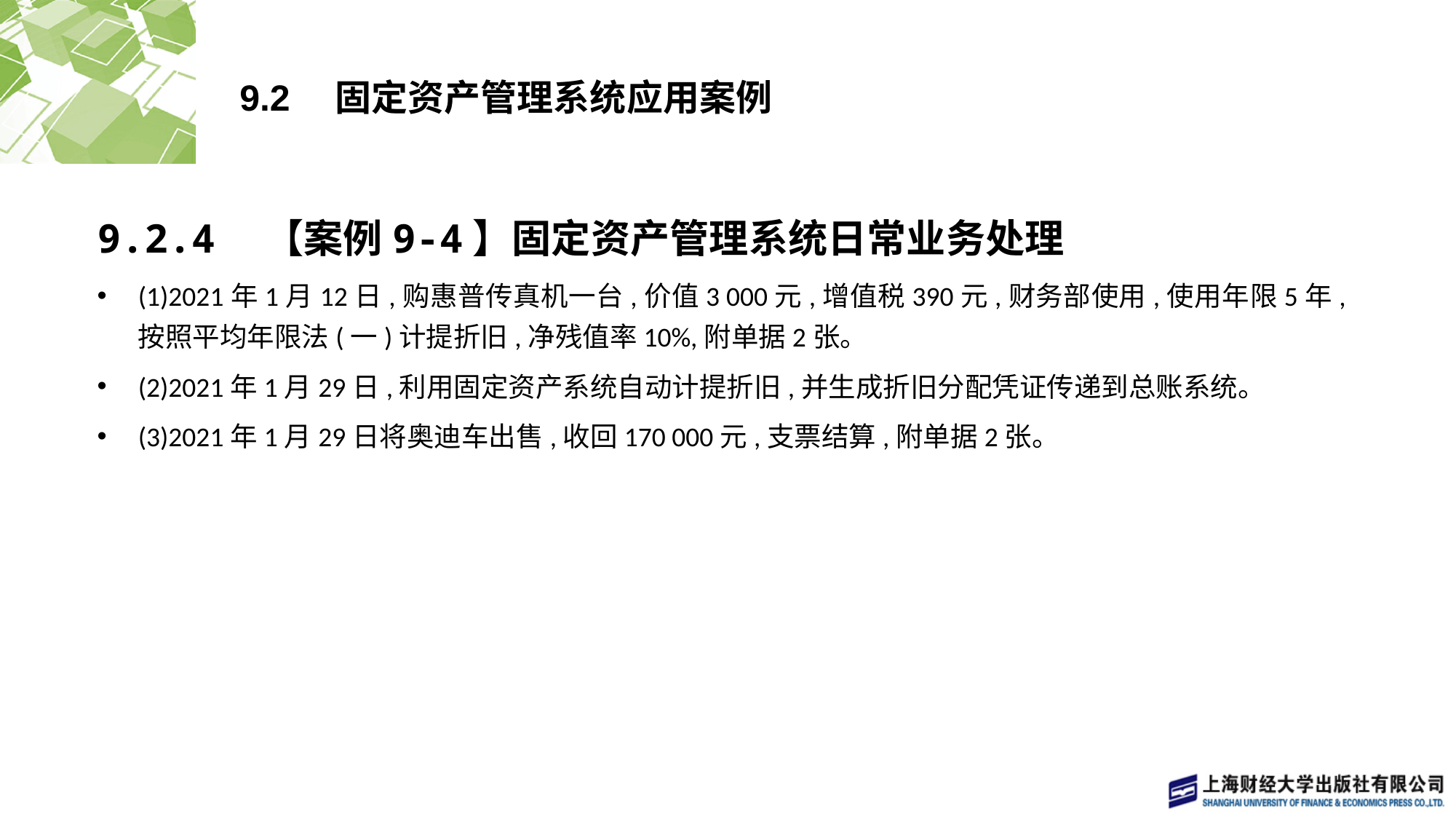

# 9.2　固定资产管理系统应用案例
9.2.4　【案例9-4】固定资产管理系统日常业务处理
(1)2021年1月12日,购惠普传真机一台,价值3 000元,增值税390元,财务部使用,使用年限5年,按照平均年限法(一)计提折旧,净残值率10%,附单据2张。
(2)2021年1月29日,利用固定资产系统自动计提折旧,并生成折旧分配凭证传递到总账系统。
(3)2021年1月29日将奥迪车出售,收回170 000元,支票结算,附单据2张。